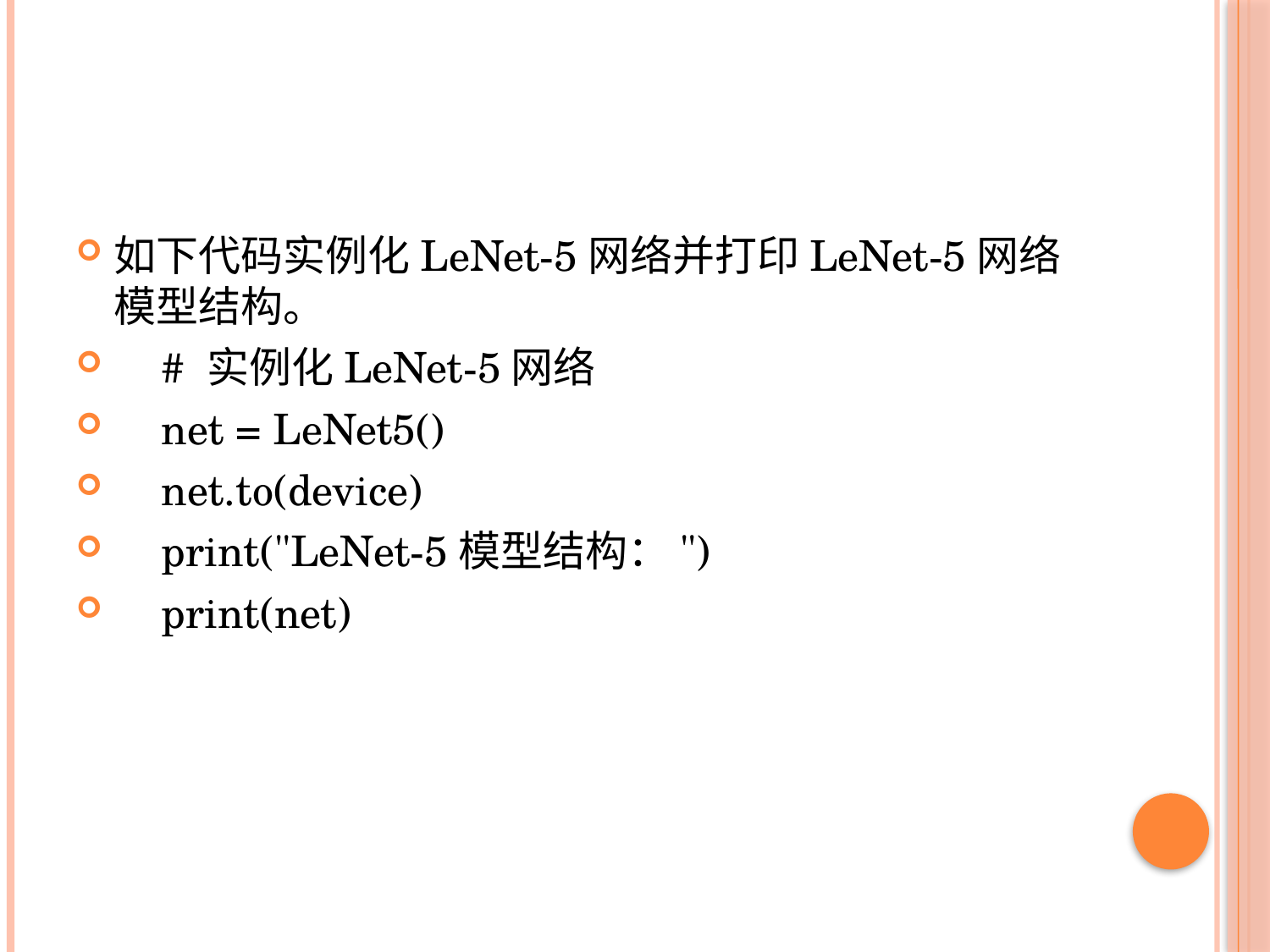

#
如下代码实例化LeNet-5网络并打印LeNet-5网络模型结构。
    # 实例化LeNet-5网络
    net = LeNet5()
    net.to(device)
    print("LeNet-5模型结构：")
    print(net)